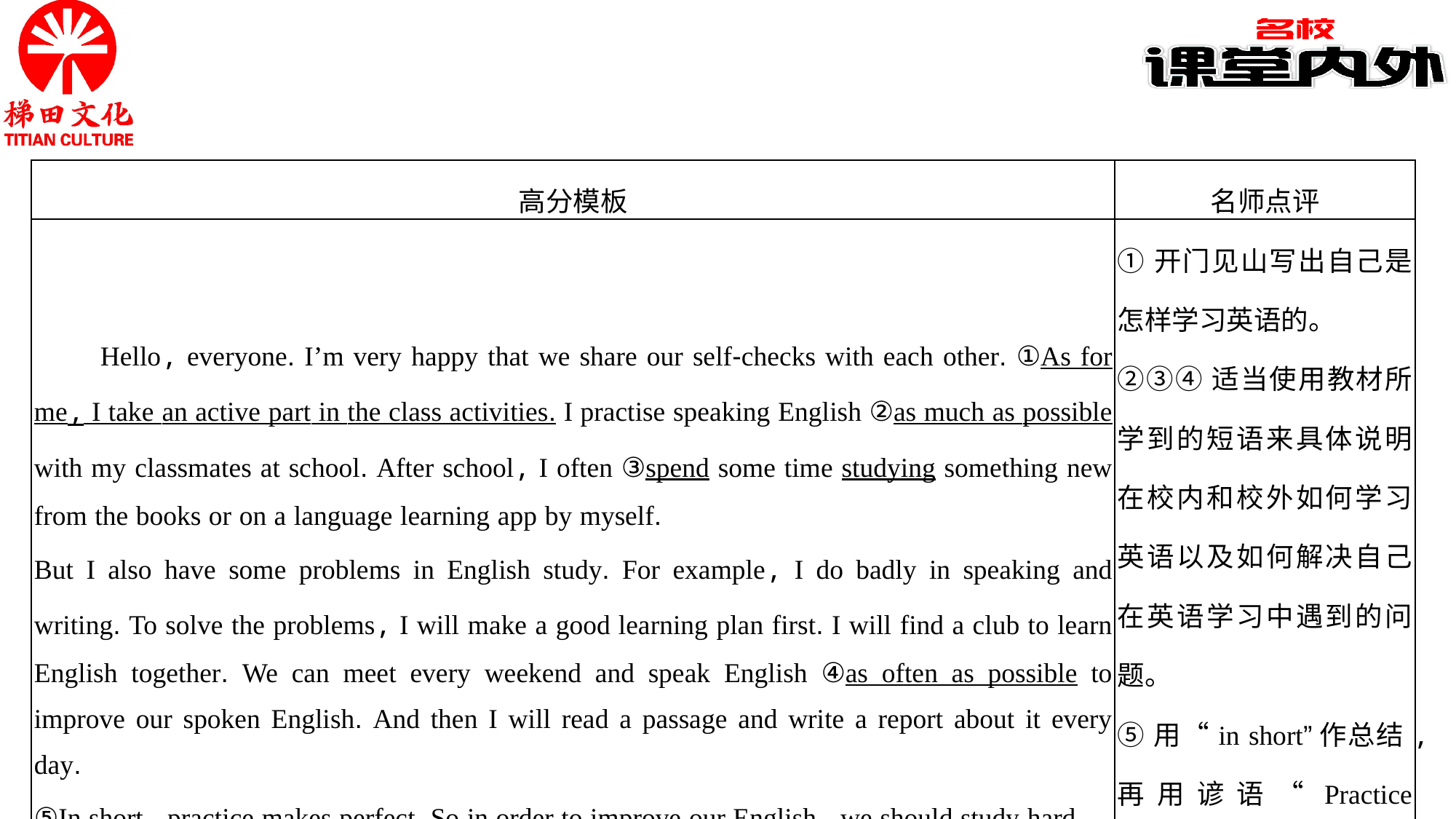

| 高分模板 | 名师点评 |
| --- | --- |
| Hello, everyone. I’m very happy that we share our self-checks with each other. ①As for me, I take an active part in the class activities. I practise speaking English ②as much as possible with my classmates at school. After school, I often ③spend some time studying something new from the books or on a language learning app by myself. But I also have some problems in English study. For example, I do badly in speaking and writing. To solve the problems, I will make a good learning plan first. I will find a club to learn English together. We can meet every weekend and speak English ④as often as possible to improve our spoken English. And then I will read a passage and write a report about it every day. ⑤In short, practice makes perfect. So in order to improve our English, we should study hard. | ①开门见山写出自己是怎样学习英语的。 ②③④适当使用教材所学到的短语来具体说明在校内和校外如何学习英语以及如何解决自己在英语学习中遇到的问题。 ⑤用“in short”作总结,再用谚语“Practice makes perfect.”使文章增色。 |